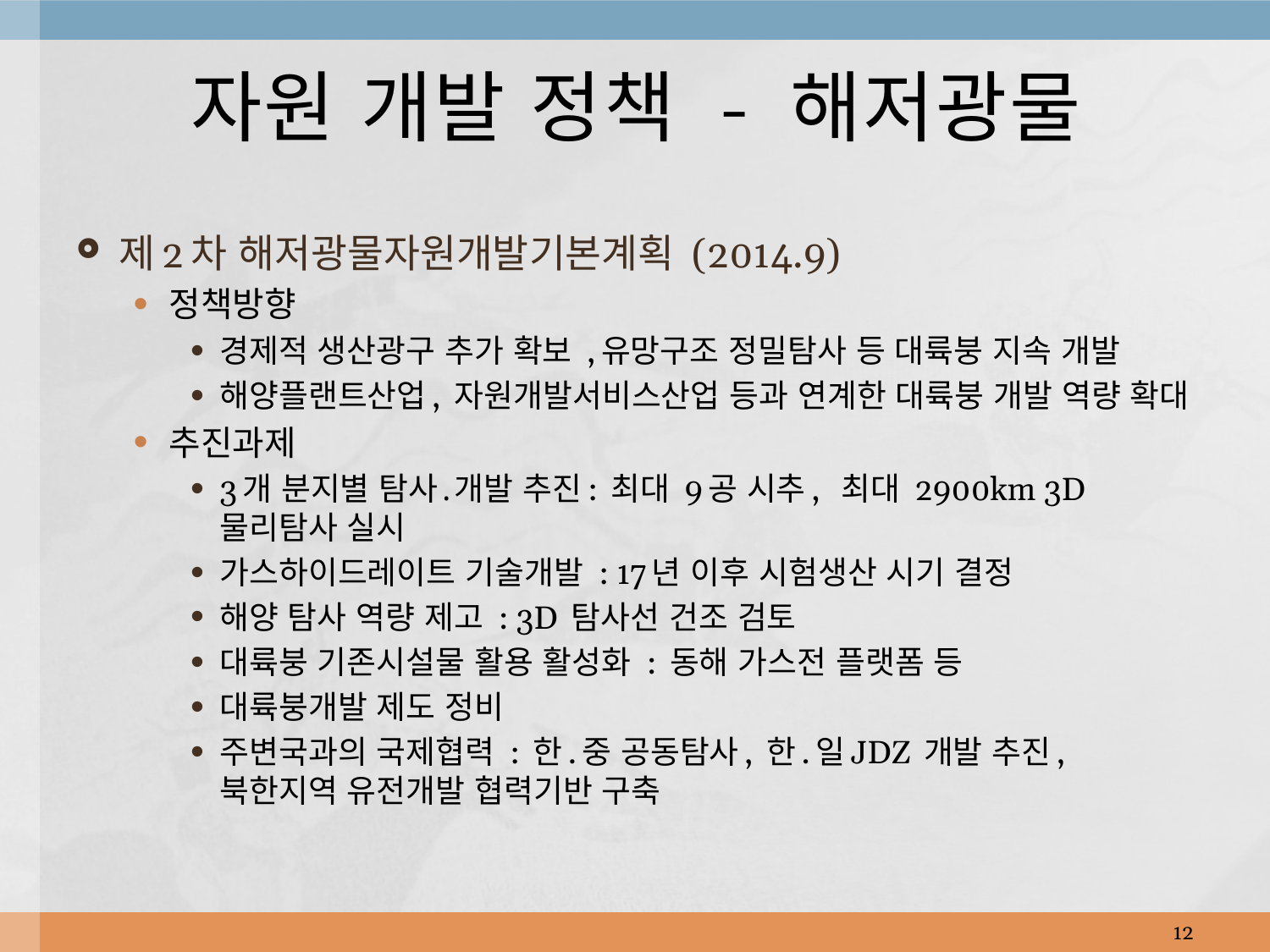

# 자원 개발 정책 - 해저광물
제2차 해저광물자원개발기본계획 (2014.9)
정책방향
경제적 생산광구 추가 확보 ,유망구조 정밀탐사 등 대륙붕 지속 개발
해양플랜트산업, 자원개발서비스산업 등과 연계한 대륙붕 개발 역량 확대
추진과제
3개 분지별 탐사․개발 추진: 최대 9공 시추,  최대 2900km 3D 물리탐사 실시
가스하이드레이트 기술개발 : 17년 이후 시험생산 시기 결정
해양 탐사 역량 제고 : 3D 탐사선 건조 검토
대륙붕 기존시설물 활용 활성화 : 동해 가스전 플랫폼 등
대륙붕개발 제도 정비
주변국과의 국제협력 : 한.중 공동탐사, 한.일JDZ 개발 추진, 북한지역 유전개발 협력기반 구축

12